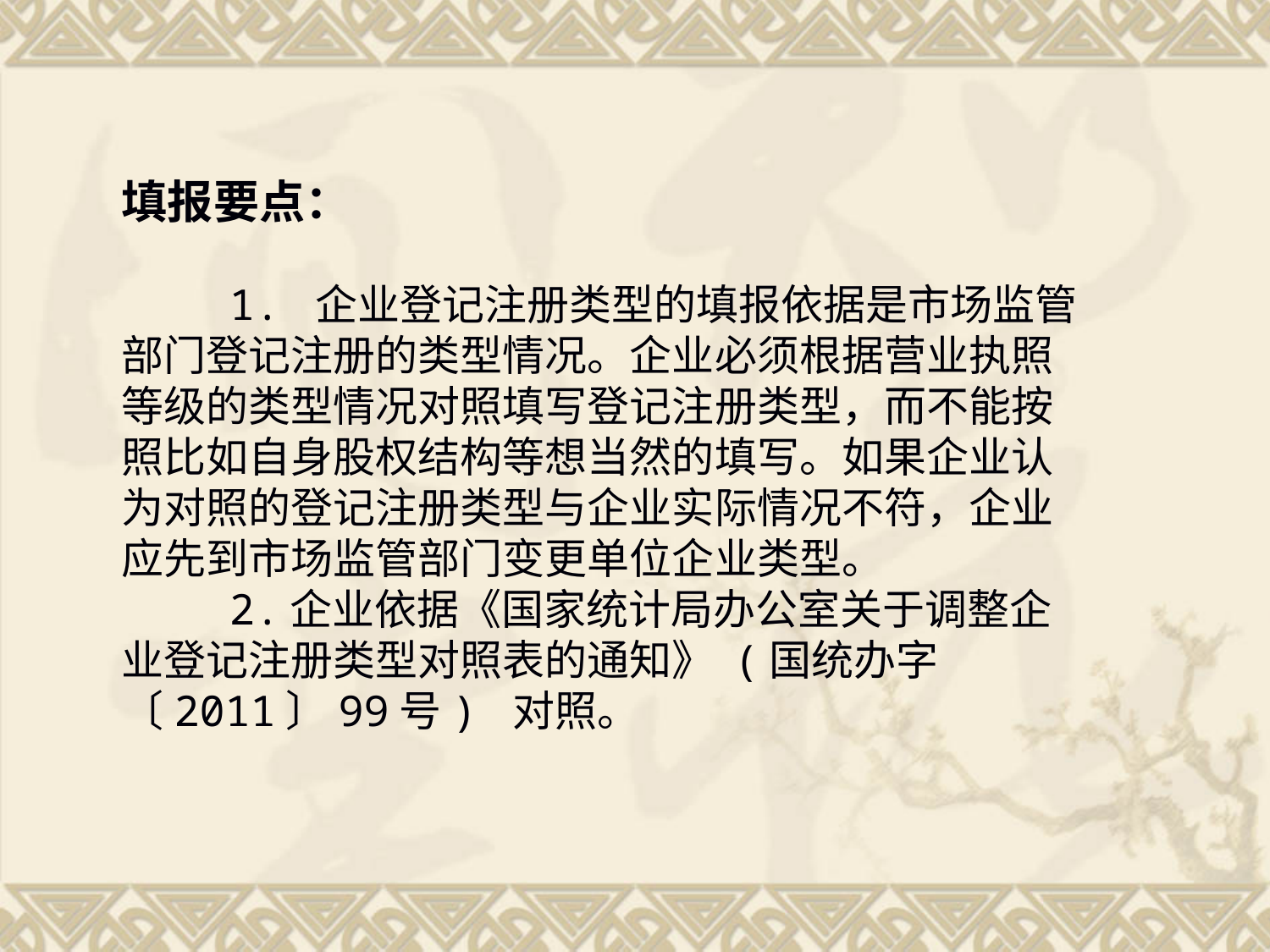

填报要点：

  1. 企业登记注册类型的填报依据是市场监管部门登记注册的类型情况。企业必须根据营业执照等级的类型情况对照填写登记注册类型，而不能按照比如自身股权结构等想当然的填写。如果企业认为对照的登记注册类型与企业实际情况不符，企业应先到市场监管部门变更单位企业类型。
  2.企业依据《国家统计局办公室关于调整企业登记注册类型对照表的通知》 (国统办字〔2011〕99号) 对照。